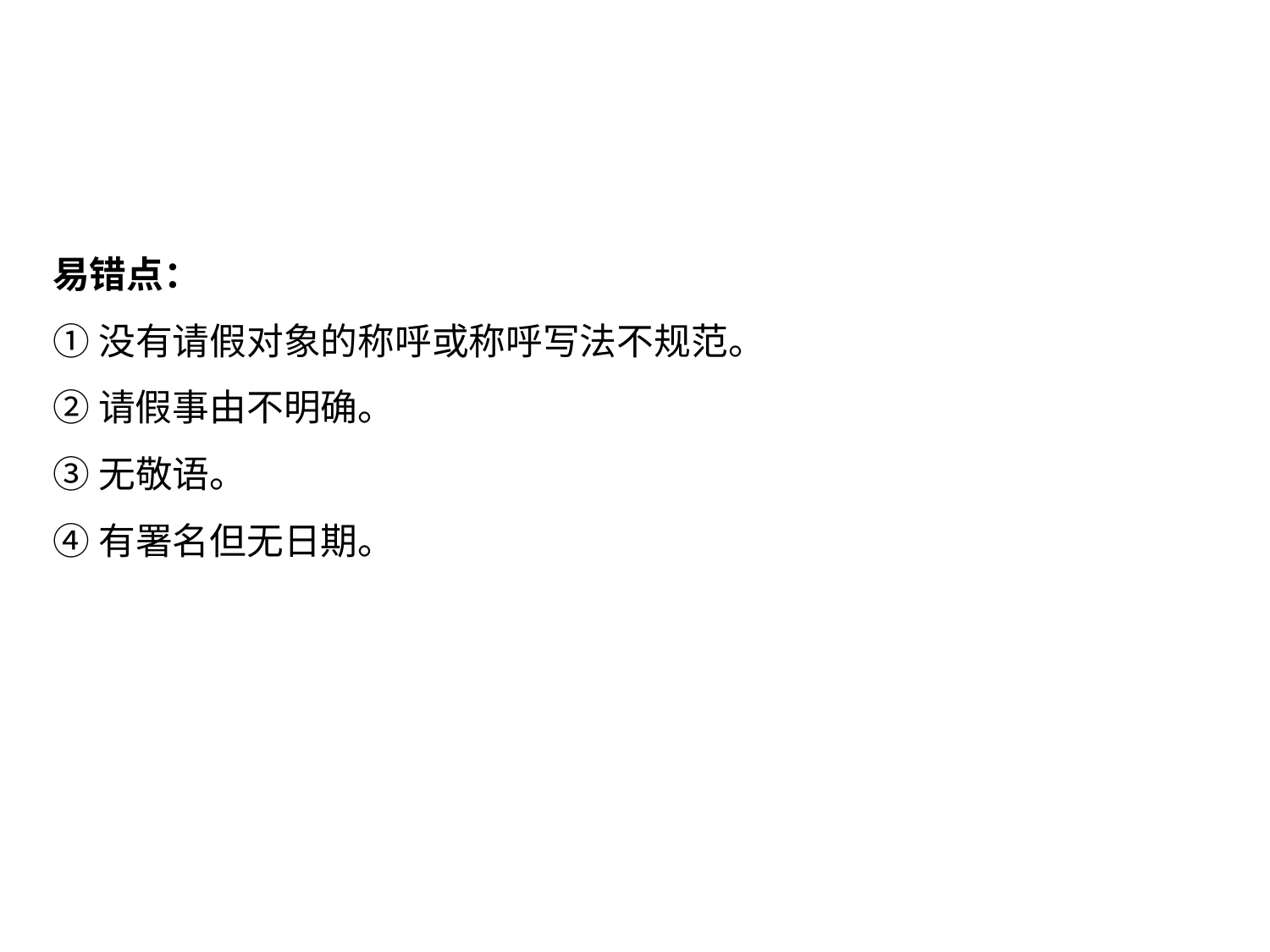

易错点：
①没有请假对象的称呼或称呼写法不规范。
②请假事由不明确。
③无敬语。
④有署名但无日期。